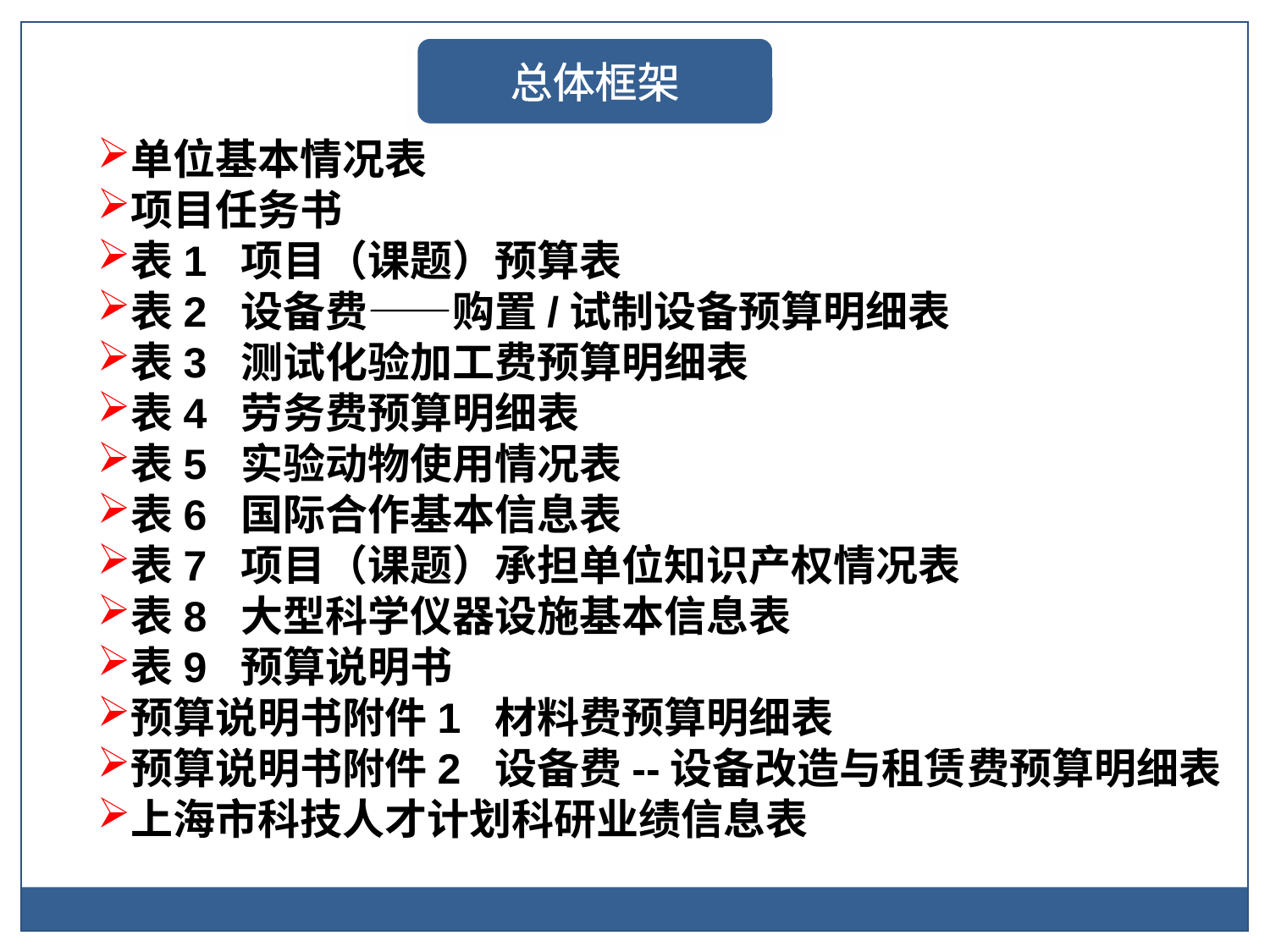

总体框架
单位基本情况表
项目任务书
表1  项目（课题）预算表
表2  设备费——购置/试制设备预算明细表
表3  测试化验加工费预算明细表
表4  劳务费预算明细表
表5  实验动物使用情况表
表6  国际合作基本信息表
表7  项目（课题）承担单位知识产权情况表
表8  大型科学仪器设施基本信息表
表9  预算说明书
预算说明书附件1  材料费预算明细表
预算说明书附件2  设备费--设备改造与租赁费预算明细表
上海市科技人才计划科研业绩信息表